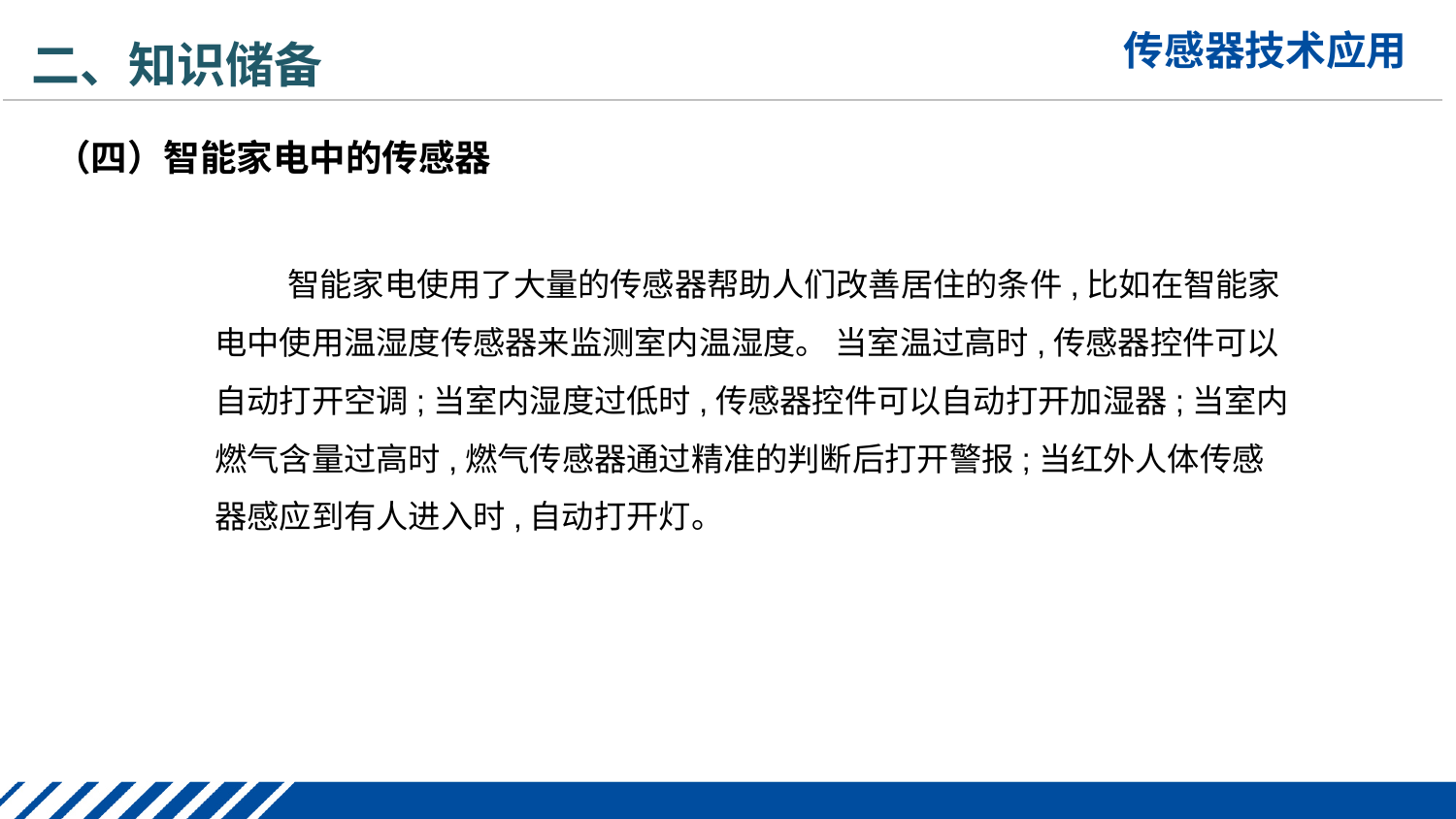

二、知识储备
（四）智能家电中的传感器
智能家电使用了大量的传感器帮助人们改善居住的条件,比如在智能家电中使用温湿度传感器来监测室内温湿度。 当室温过高时,传感器控件可以自动打开空调;当室内湿度过低时,传感器控件可以自动打开加湿器;当室内燃气含量过高时,燃气传感器通过精准的判断后打开警报;当红外人体传感器感应到有人进入时,自动打开灯。